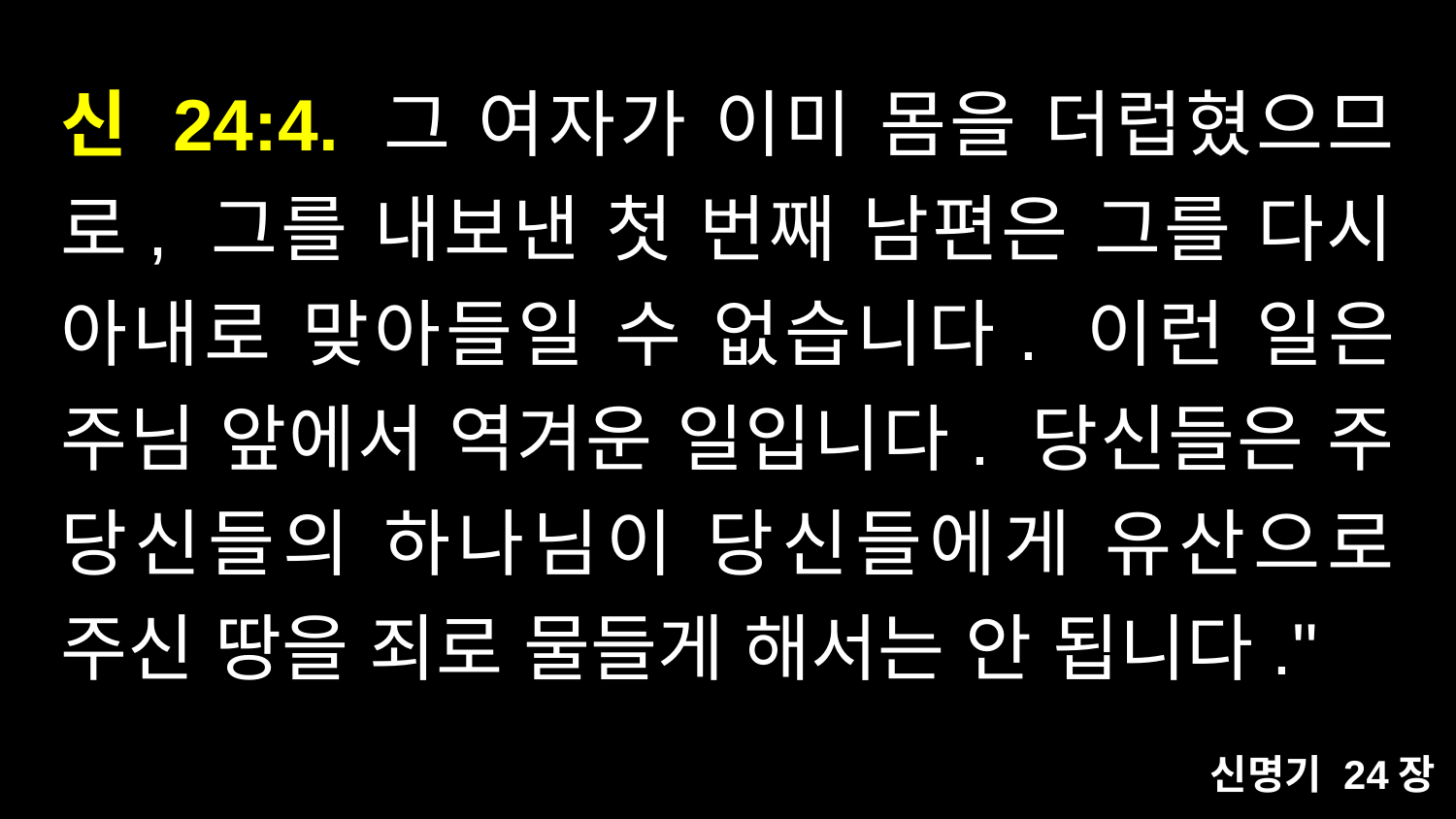

# 신 24:4. 그 여자가 이미 몸을 더럽혔으므로, 그를 내보낸 첫 번째 남편은 그를 다시 아내로 맞아들일 수 없습니다. 이런 일은 주님 앞에서 역겨운 일입니다. 당신들은 주 당신들의 하나님이 당신들에게 유산으로 주신 땅을 죄로 물들게 해서는 안 됩니다."
신명기 24장